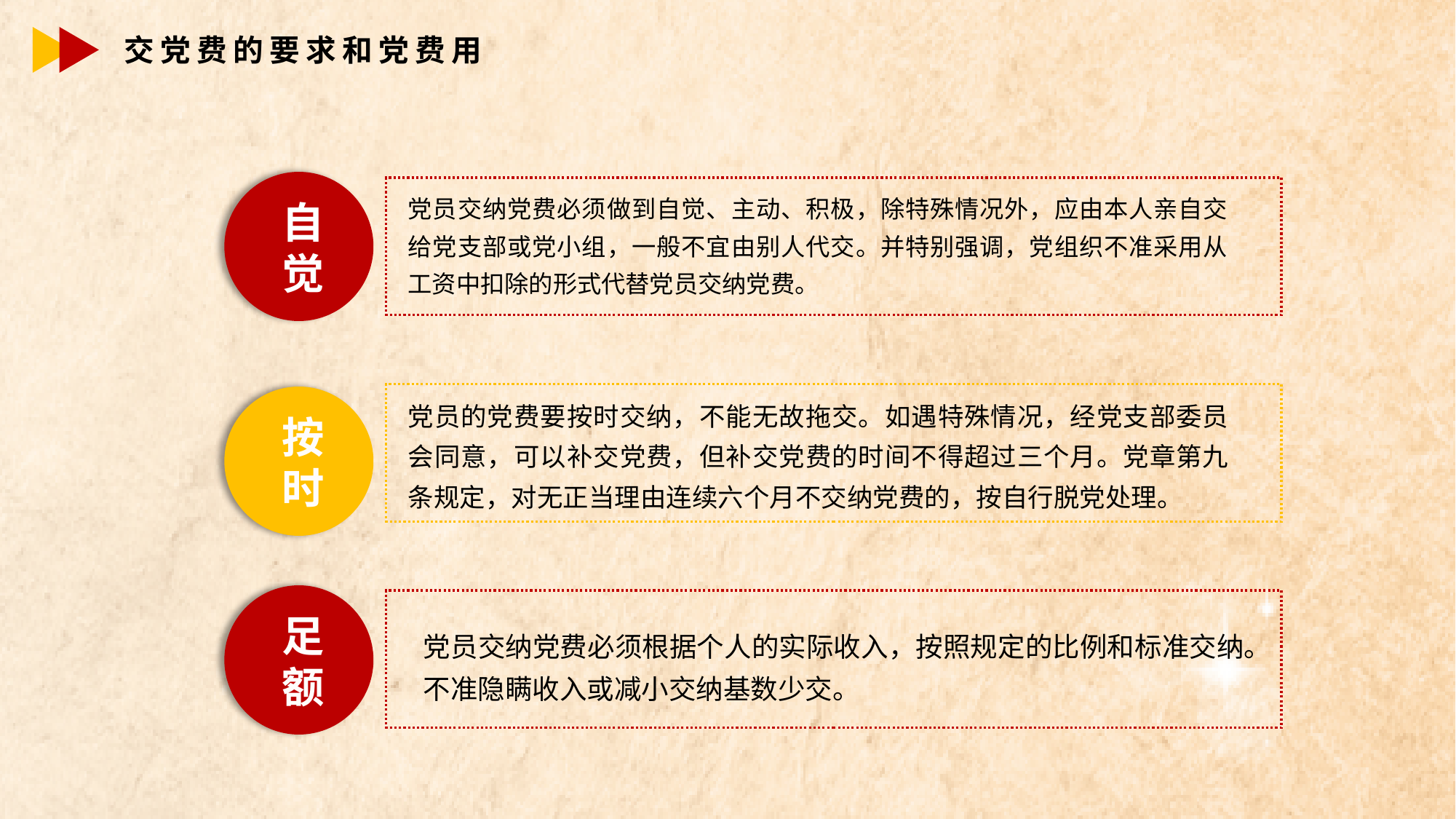

交党费的要求和党费用

党员交纳党费必须做到自觉、主动、积极，除特殊情况外，应由本人亲自交给党支部或党小组，一般不宜由别人代交。并特别强调，党组织不准采用从工资中扣除的形式代替党员交纳党费。
自觉

党员的党费要按时交纳，不能无故拖交。如遇特殊情况，经党支部委员会同意，可以补交党费，但补交党费的时间不得超过三个月。党章第九条规定，对无正当理由连续六个月不交纳党费的，按自行脱党处理。

按时

党员交纳党费必须根据个人的实际收入，按照规定的比例和标准交纳。不准隐瞒收入或减小交纳基数少交。
足额